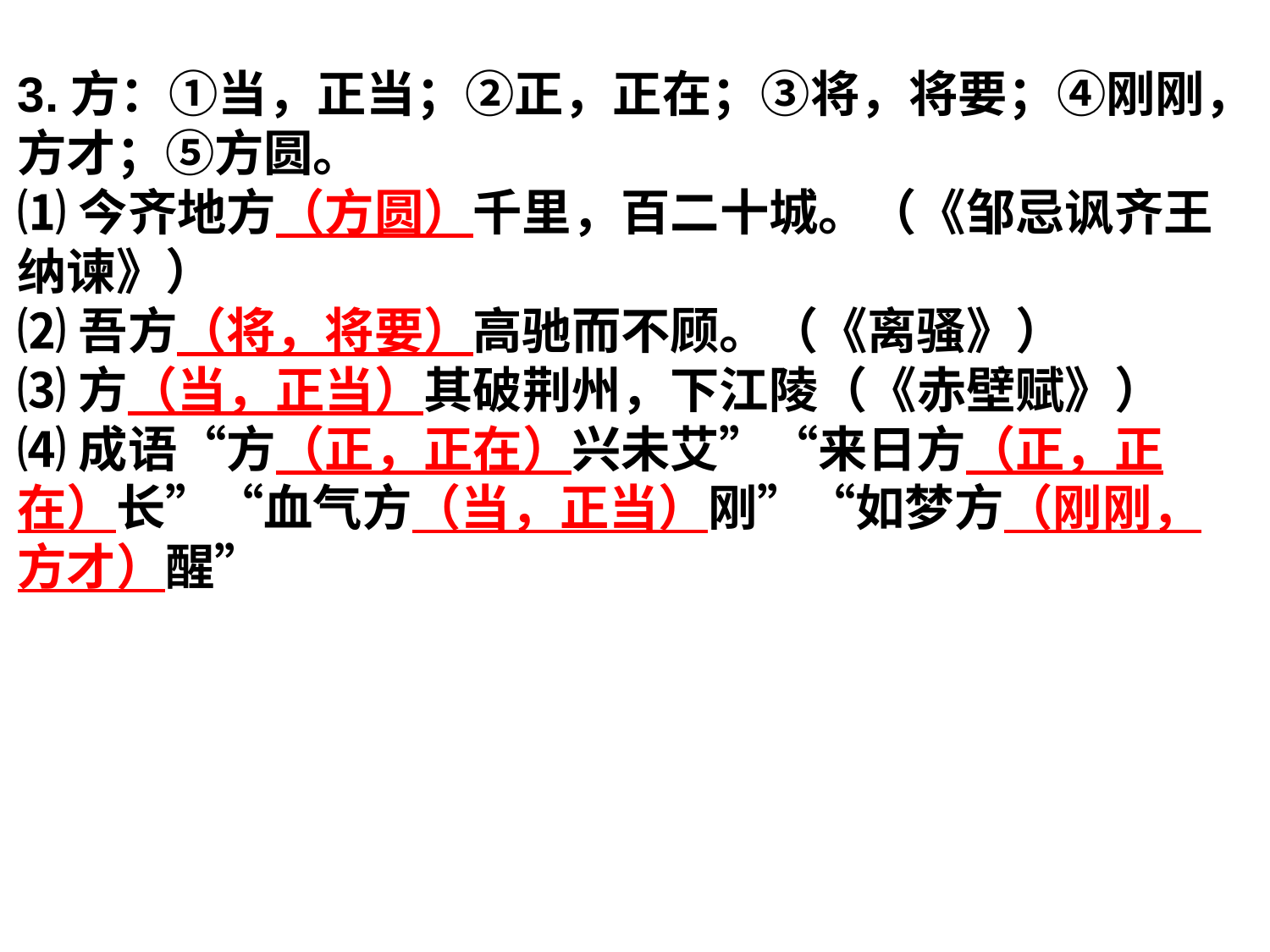

3.方：①当，正当；②正，正在；③将，将要；④刚刚，方才；⑤方圆。
⑴今齐地方（方圆）千里，百二十城。（《邹忌讽齐王纳谏》）
⑵吾方（将，将要）高驰而不顾。（《离骚》）
⑶方（当，正当）其破荆州，下江陵（《赤壁赋》）
⑷成语“方（正，正在）兴未艾”“来日方（正，正在）长”“血气方（当，正当）刚”“如梦方（刚刚，方才）醒”